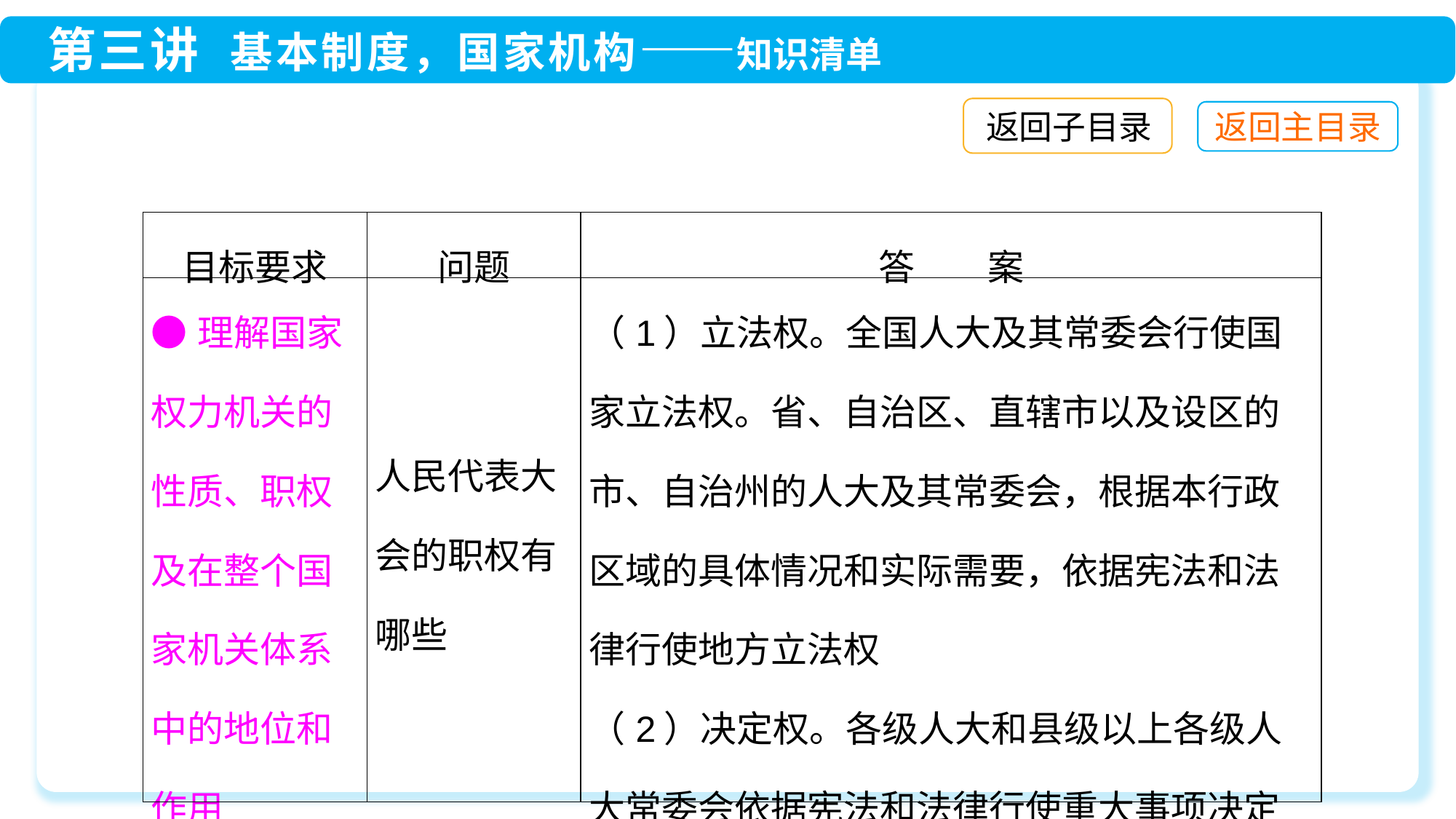

返回子目录
| 目标要求 | 问题 | 答　　案 |
| --- | --- | --- |
| ●理解国家权力机关的性质、职权及在整个国家机关体系中的地位和作用 | 人民代表大会的职权有哪些 | （1）立法权。全国人大及其常委会行使国家立法权。省、自治区、直辖市以及设区的市、自治州的人大及其常委会，根据本行政区域的具体情况和实际需要，依据宪法和法律行使地方立法权 （2）决定权。各级人大和县级以上各级人大常委会依据宪法和法律行使重大事项决定权 |